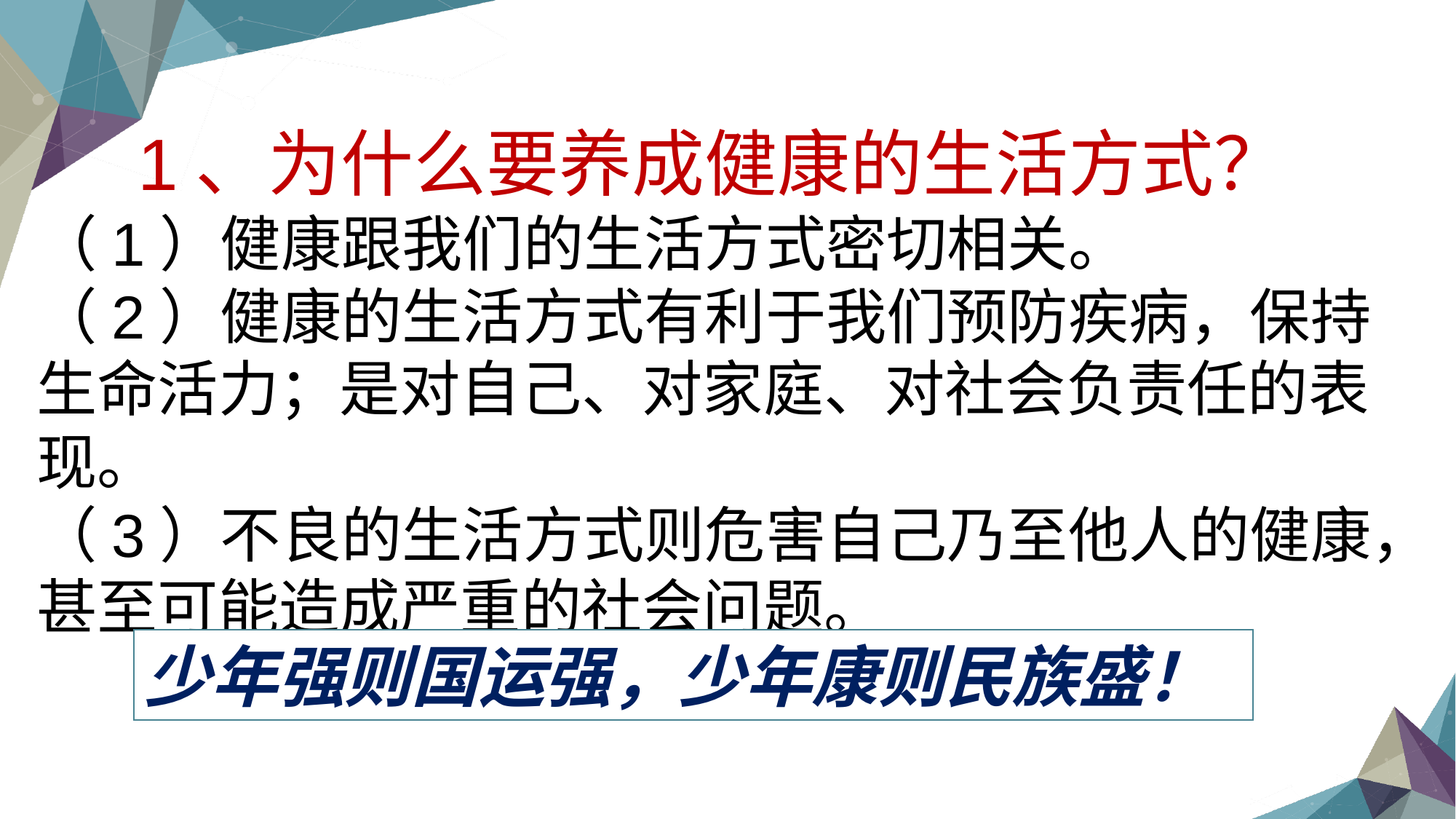

1、为什么要养成健康的生活方式？
（1）健康跟我们的生活方式密切相关。
（2）健康的生活方式有利于我们预防疾病，保持生命活力；是对自己、对家庭、对社会负责任的表现。
（3）不良的生活方式则危害自己乃至他人的健康，甚至可能造成严重的社会问题。
少年强则国运强，少年康则民族盛！